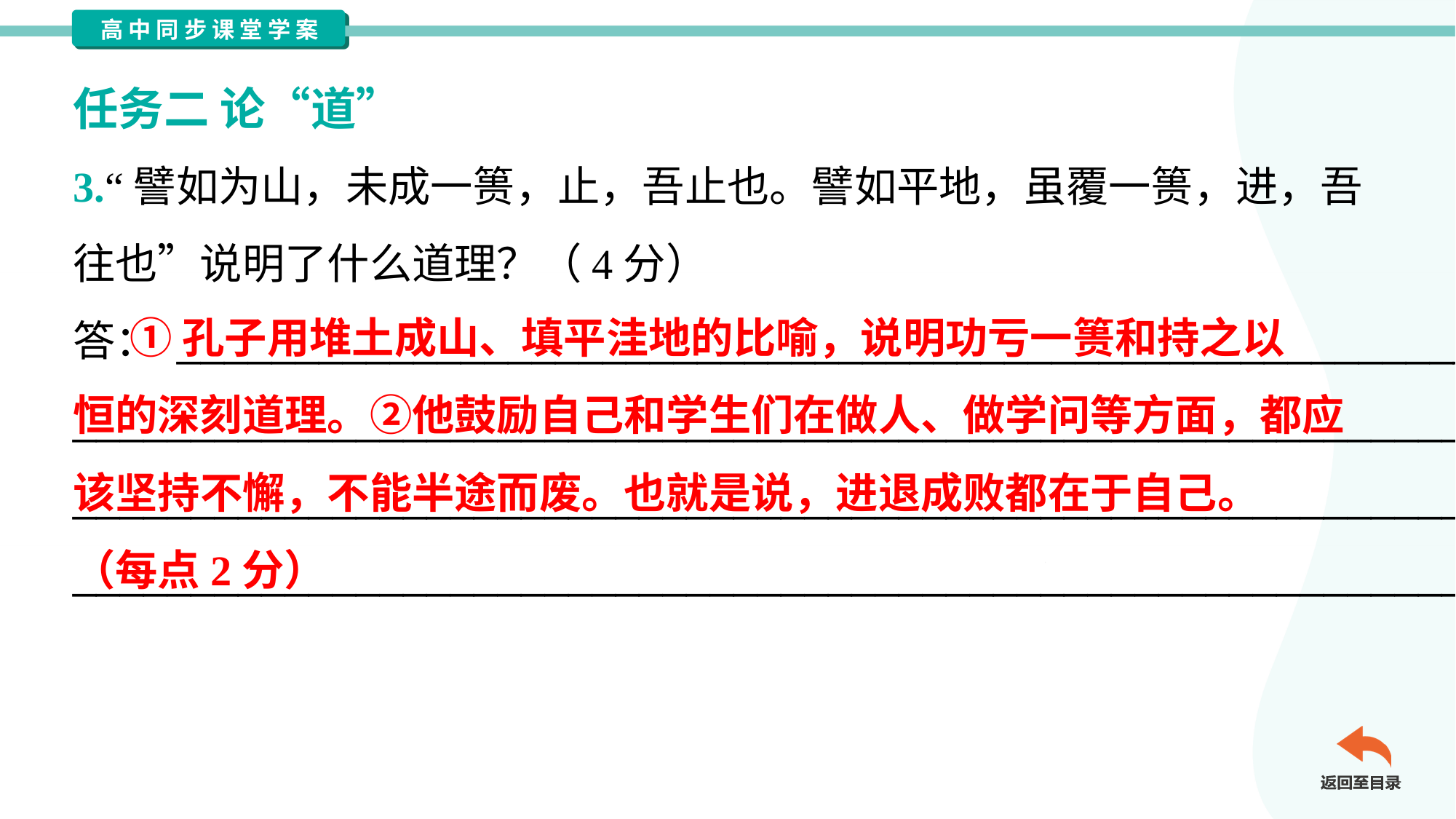

任务二 论“道”
3.“譬如为山，未成一篑，止，吾止也。譬如平地，虽覆一篑，进，吾
往也”说明了什么道理？（4分）
答： ________________________________________________________
_____________________________________________________________
_____________________________________________________________
_____________________________________________________________
      ①孔子用堆土成山、填平洼地的比喻，说明功亏一篑和持之以
恒的深刻道理。②他鼓励自己和学生们在做人、做学问等方面，都应
该坚持不懈，不能半途而废。也就是说，进退成败都在于自己。
（每点2分）